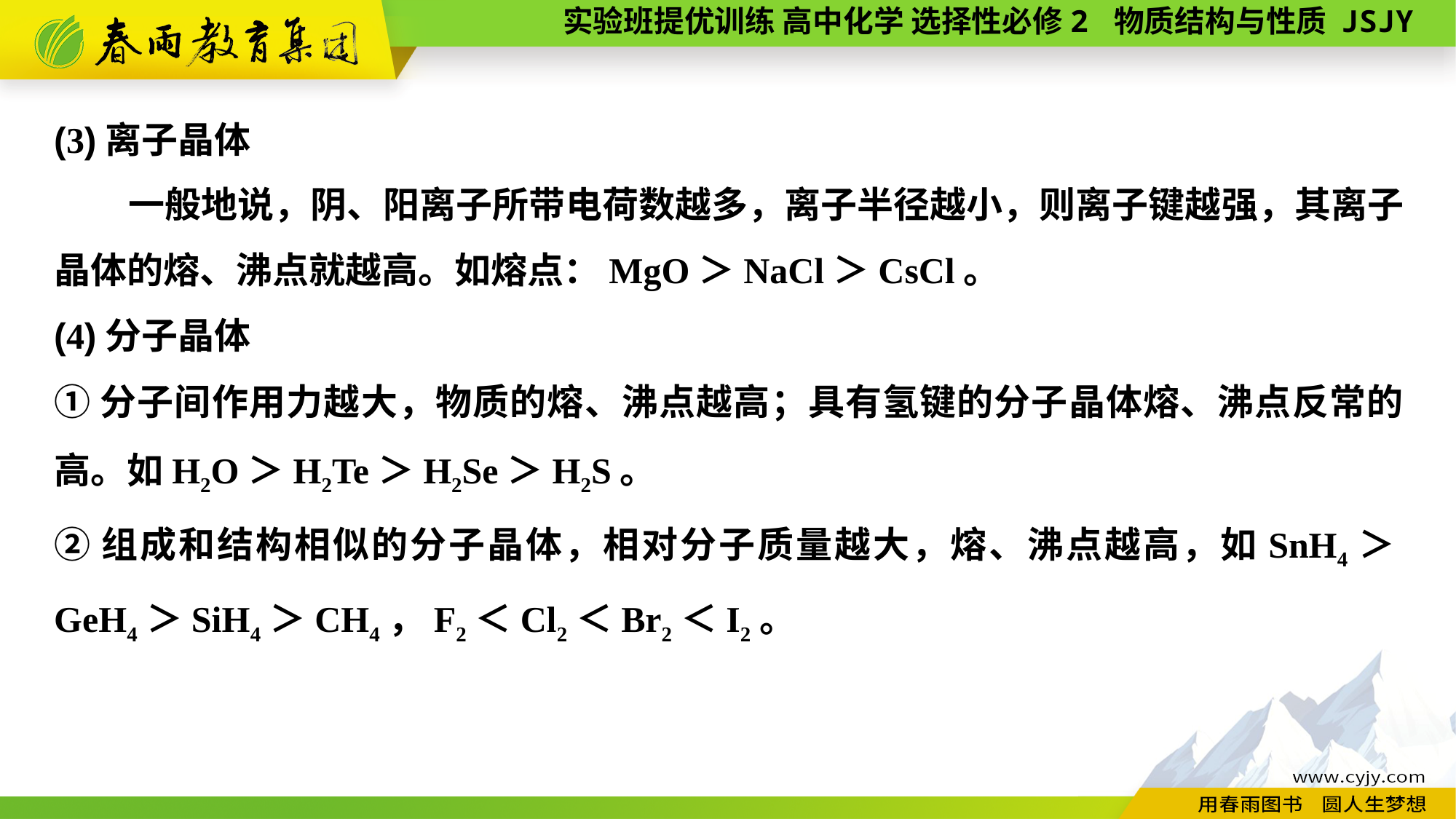

(3)离子晶体
一般地说，阴、阳离子所带电荷数越多，离子半径越小，则离子键越强，其离子晶体的熔、沸点就越高。如熔点：MgO＞NaCl＞CsCl。
(4)分子晶体
①分子间作用力越大，物质的熔、沸点越高；具有氢键的分子晶体熔、沸点反常的高。如H2O＞H2Te＞H2Se＞H2S。
②组成和结构相似的分子晶体，相对分子质量越大，熔、沸点越高，如SnH4＞GeH4＞SiH4＞CH4，F2＜Cl2＜Br2＜I2。